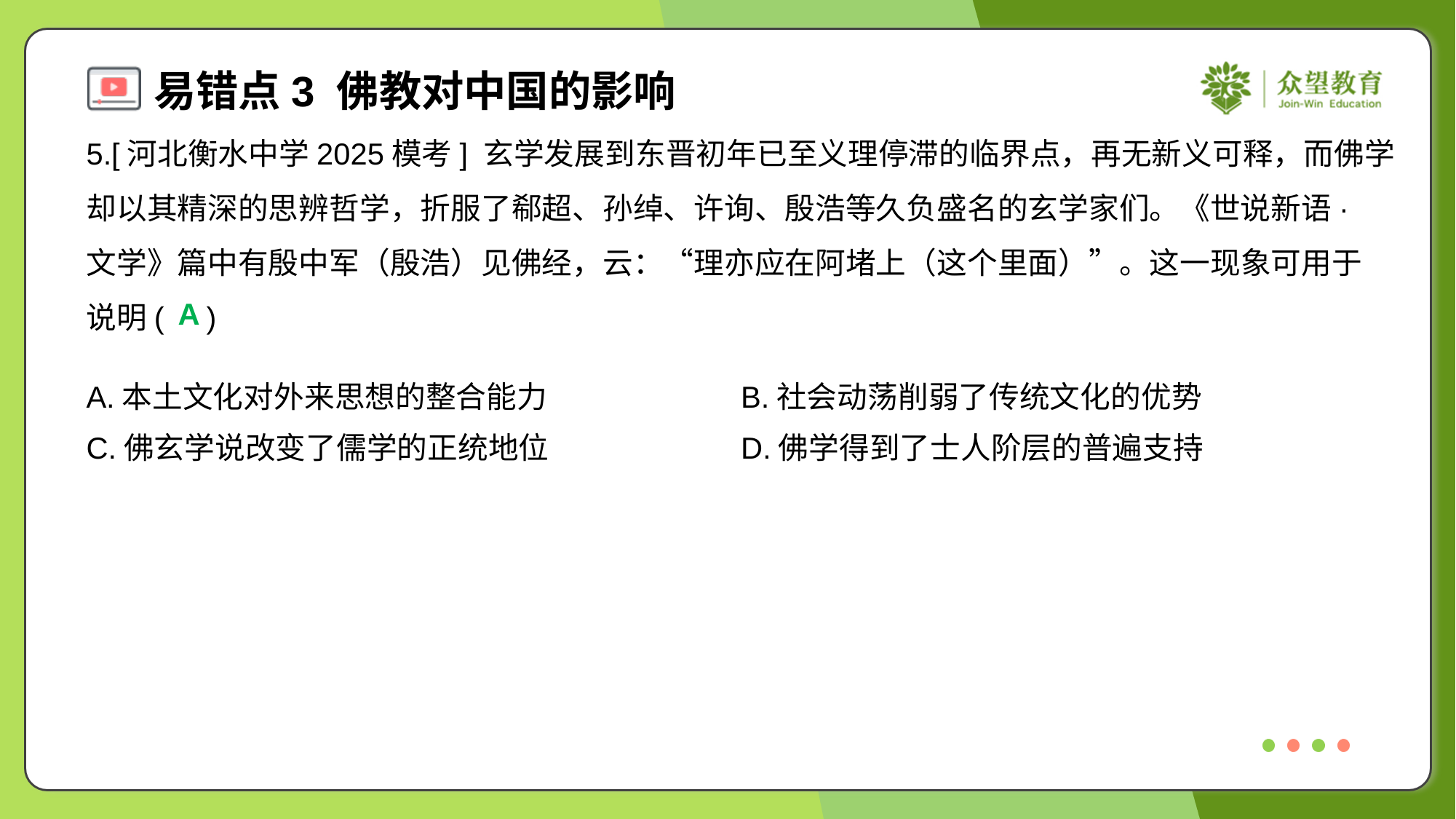

5.[河北衡水中学2025模考] 玄学发展到东晋初年已至义理停滞的临界点，再无新义可释，而佛学
却以其精深的思辨哲学，折服了郗超、孙绰、许询、殷浩等久负盛名的玄学家们。《世说新语·
文学》篇中有殷中军（殷浩）见佛经，云：“理亦应在阿堵上（这个里面）”。这一现象可用于
说明(     )
A
A.本土文化对外来思想的整合能力	B.社会动荡削弱了传统文化的优势
C.佛玄学说改变了儒学的正统地位	D.佛学得到了士人阶层的普遍支持